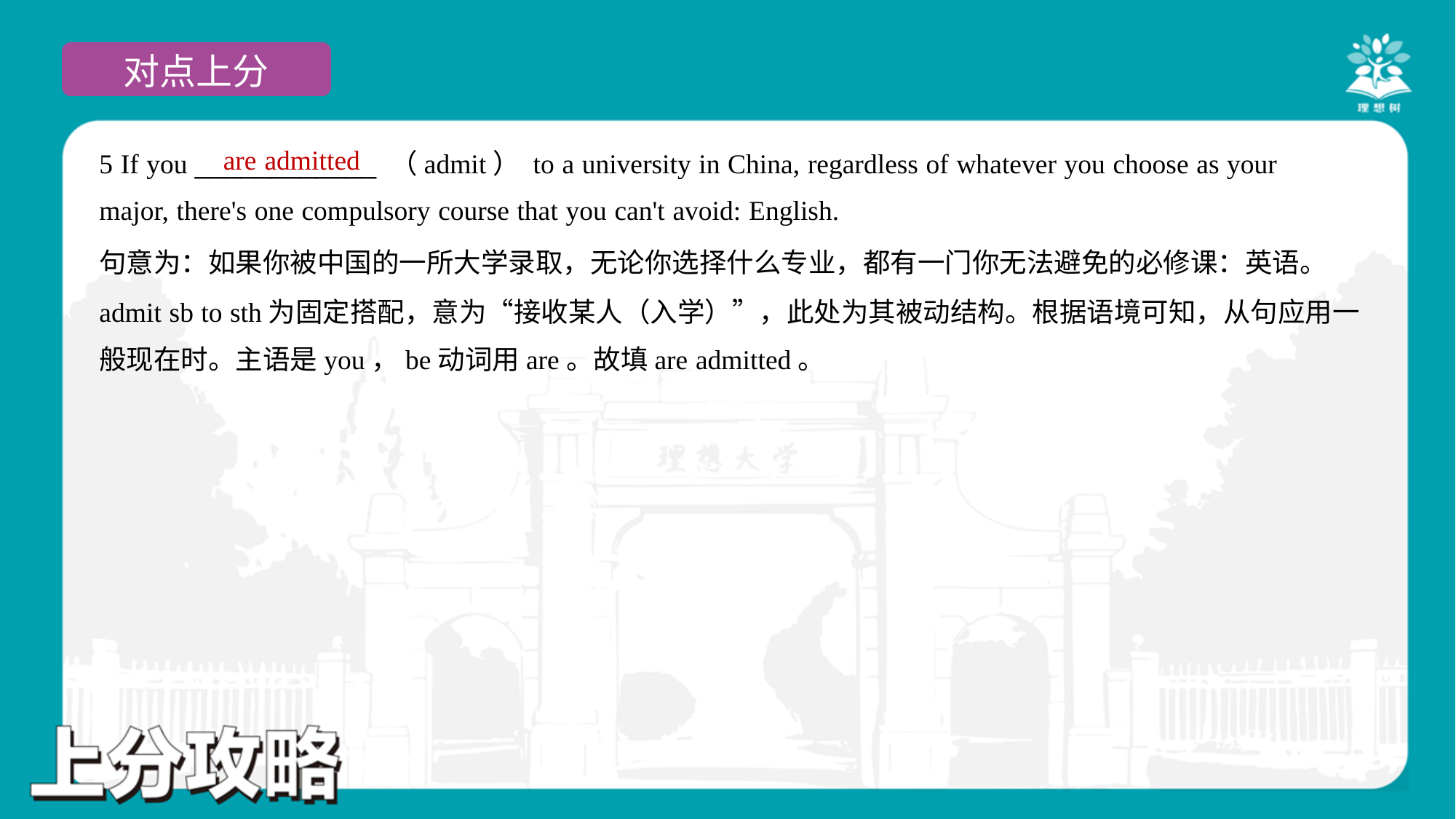

are admitted
5 If you ____________ （admit） to a university in China, regardless of whatever you choose as your
major, there's one compulsory course that you can't avoid: English.
句意为：如果你被中国的一所大学录取，无论你选择什么专业，都有一门你无法避免的必修课：英语。
admit sb to sth为固定搭配，意为“接收某人（入学）”，此处为其被动结构。根据语境可知，从句应用一
般现在时。主语是you，be动词用are。故填are admitted。